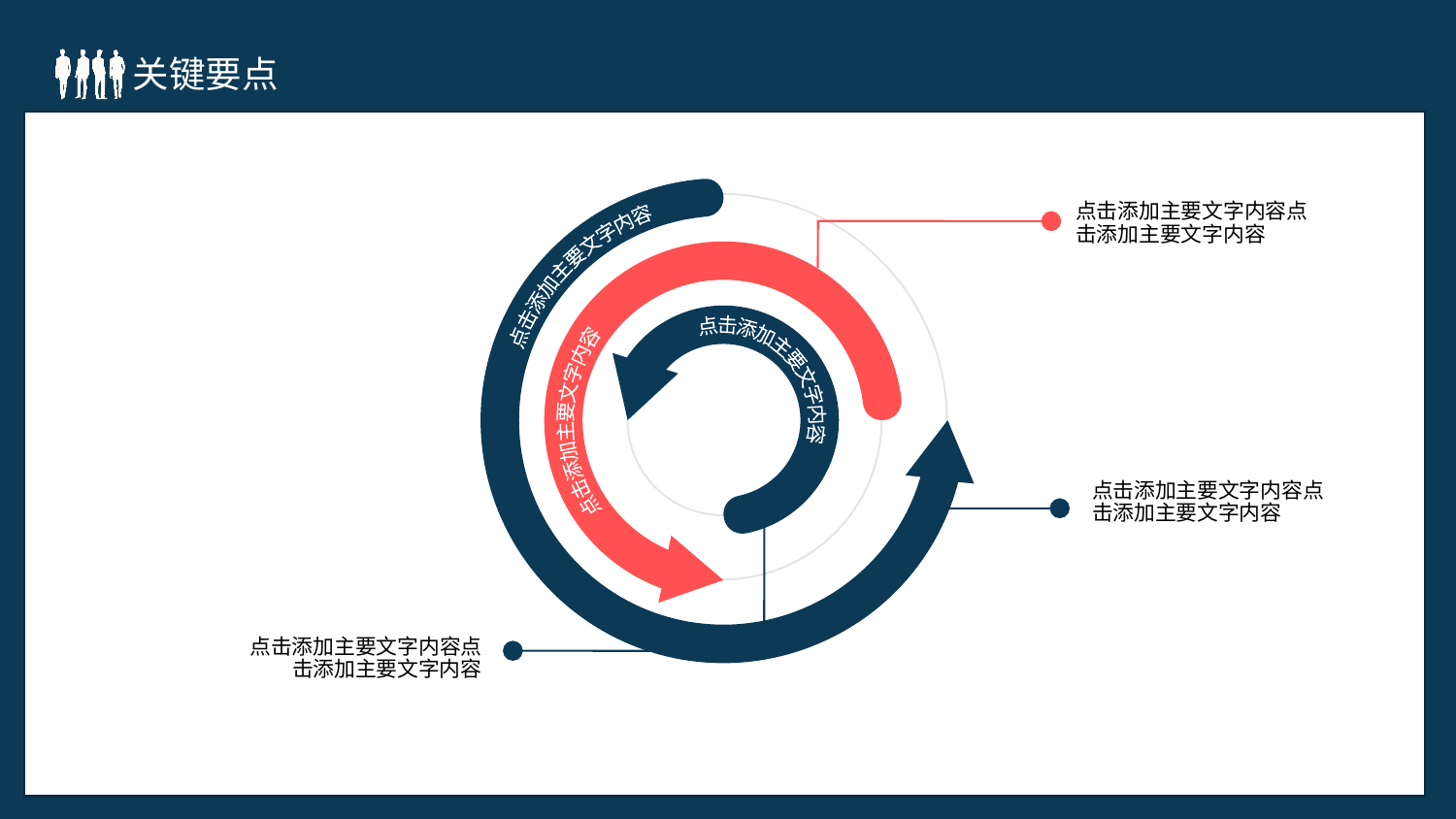

点击添加主要文字内容点击添加主要文字内容
点击添加主要文字内容

点击添加主要文字内容

点击添加主要文字内容

点击添加主要文字内容点击添加主要文字内容

点击添加主要文字内容点击添加主要文字内容